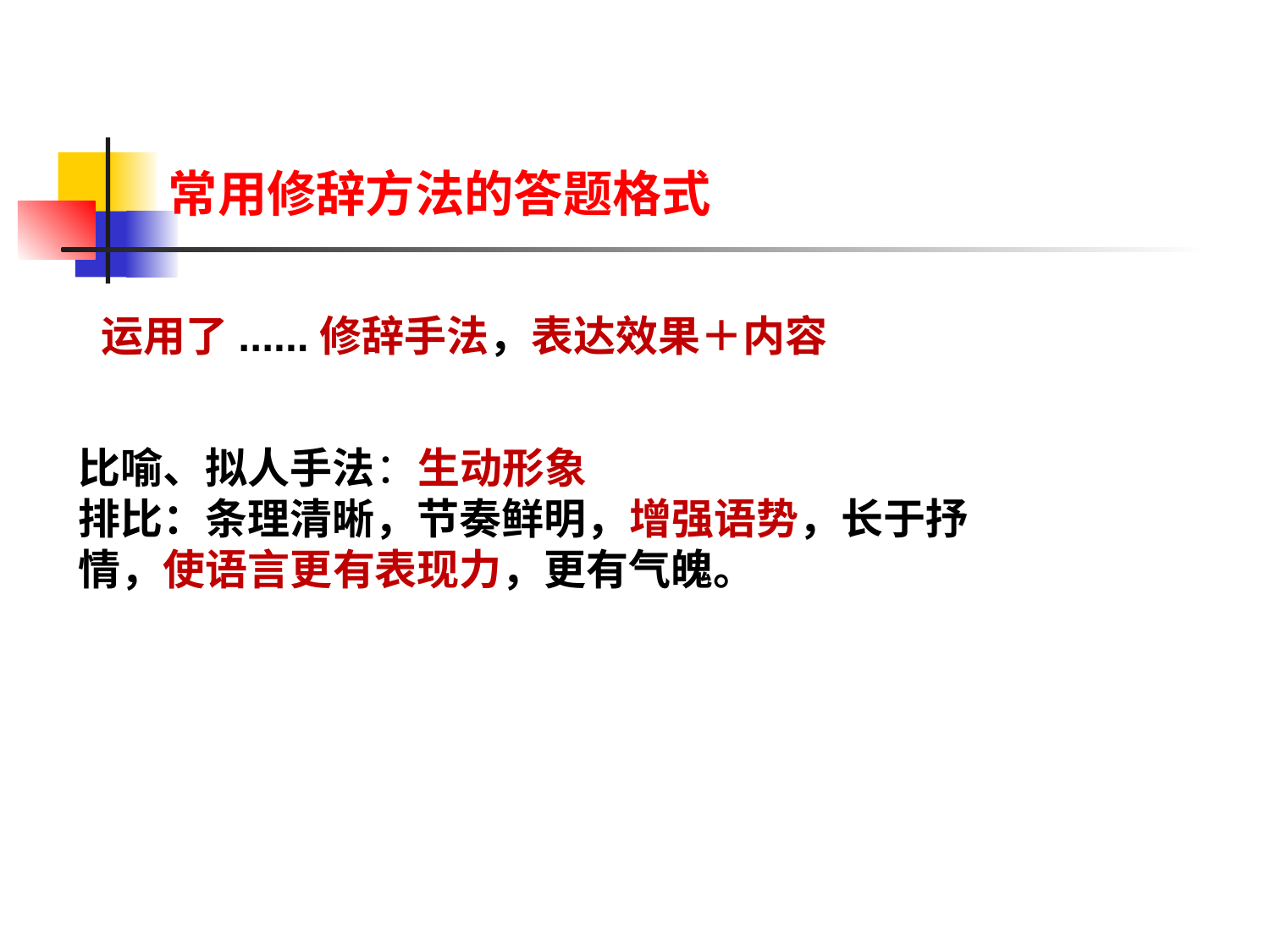

常用修辞方法的答题格式
运用了......修辞手法，表达效果＋内容

比喻、拟人手法：生动形象
排比：条理清晰，节奏鲜明，增强语势，长于抒情，使语言更有表现力，更有气魄。